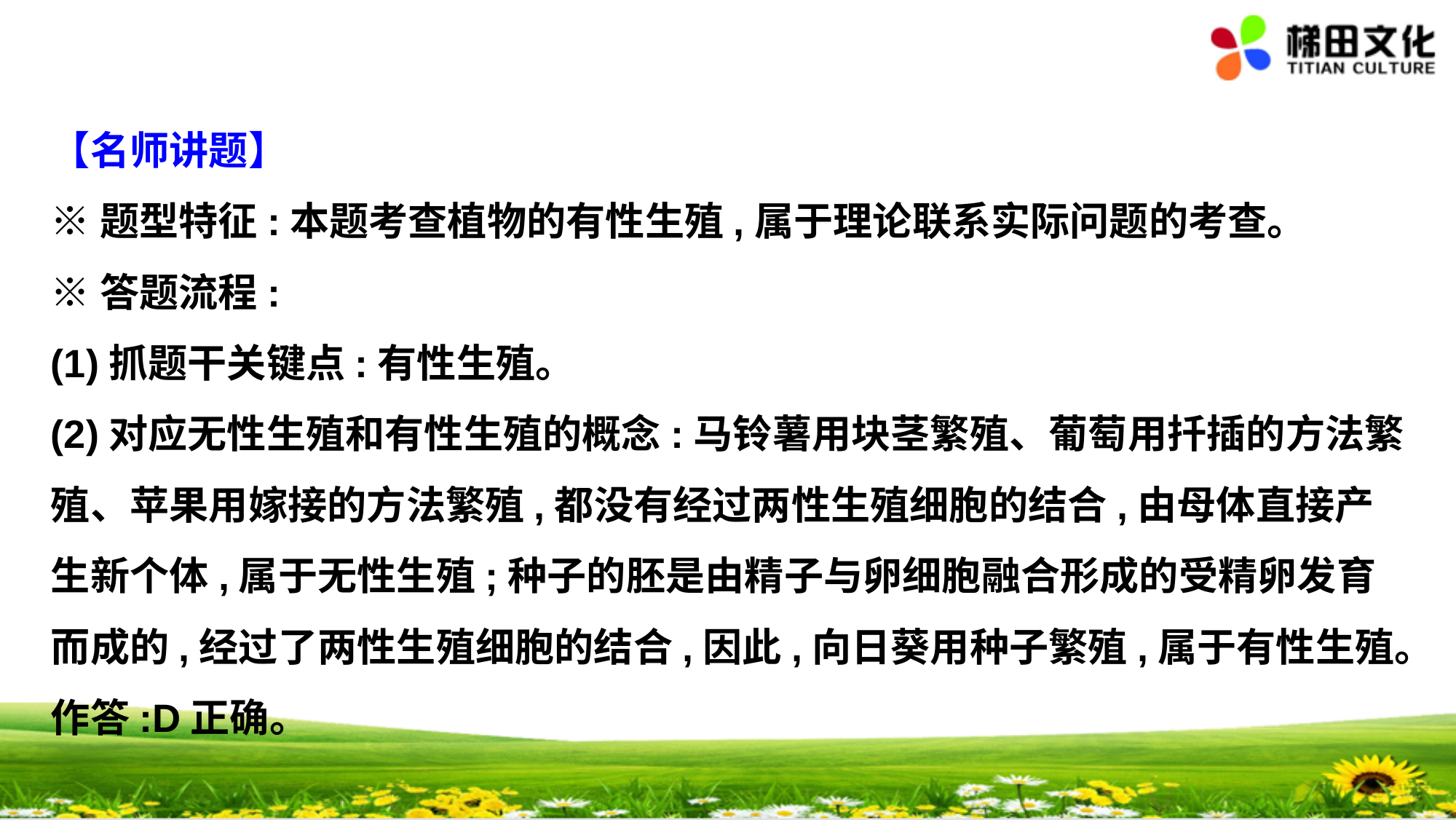

【名师讲题】
※题型特征:本题考查植物的有性生殖,属于理论联系实际问题的考查。
※答题流程:
(1)抓题干关键点:有性生殖。
(2)对应无性生殖和有性生殖的概念:马铃薯用块茎繁殖、葡萄用扦插的方法繁殖、苹果用嫁接的方法繁殖,都没有经过两性生殖细胞的结合,由母体直接产生新个体,属于无性生殖;种子的胚是由精子与卵细胞融合形成的受精卵发育而成的,经过了两性生殖细胞的结合,因此,向日葵用种子繁殖,属于有性生殖。
作答:D正确。